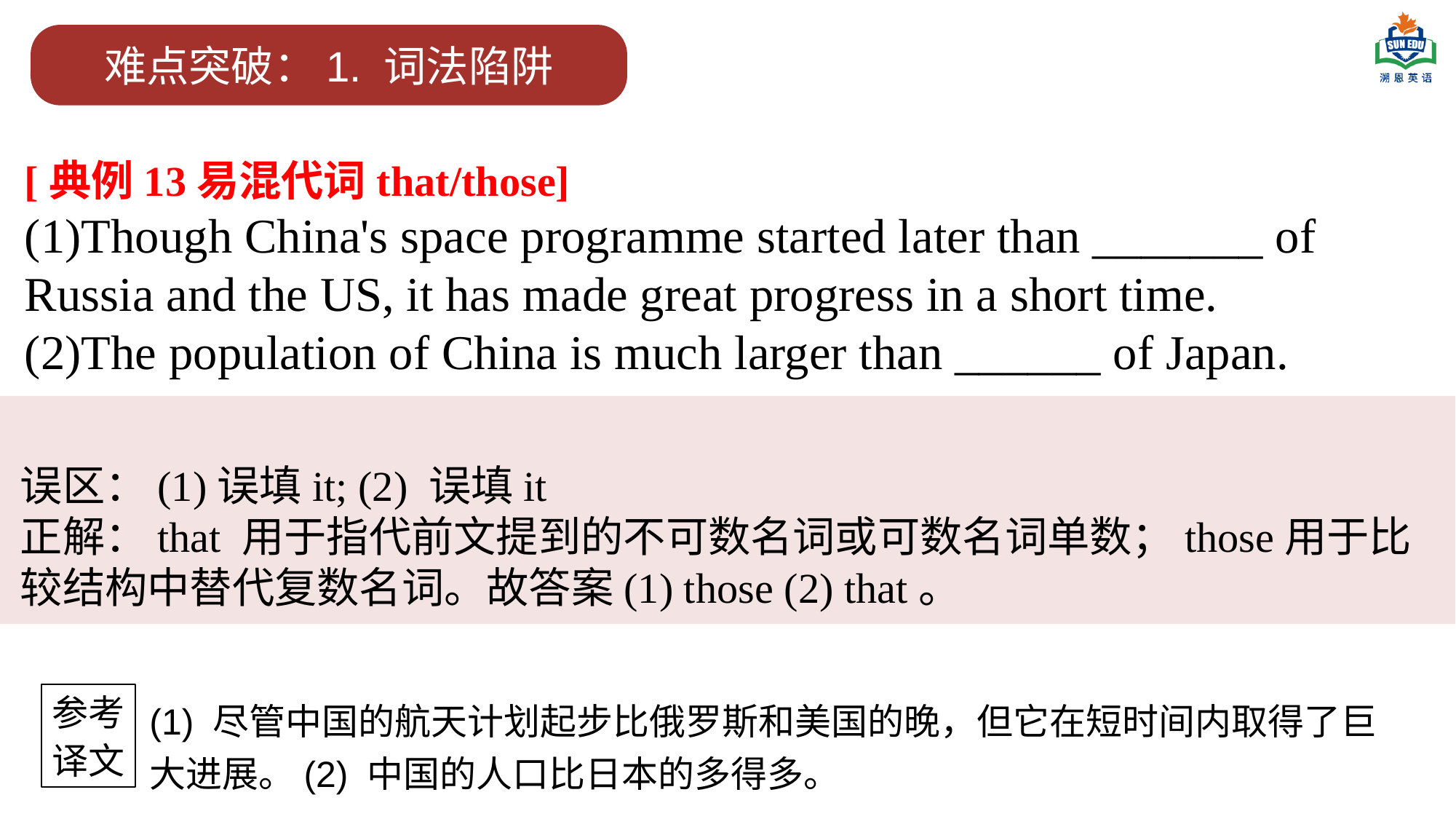

难点突破：1. 词法陷阱
[典例13易混代词that/those]
(1)Though China's space programme started later than _______ of Russia and the US, it has made great progress in a short time.
(2)The population of China is much larger than ______ of Japan.

误区：(1)误填it; (2) 误填it
正解：that 用于指代前文提到的不可数名词或可数名词单数；those用于比较结构中替代复数名词。故答案(1) those (2) that。
参考
译文
(1) 尽管中国的航天计划起步比俄罗斯和美国的晚，但它在短时间内取得了巨大进展。(2) 中国的人口比日本的多得多。